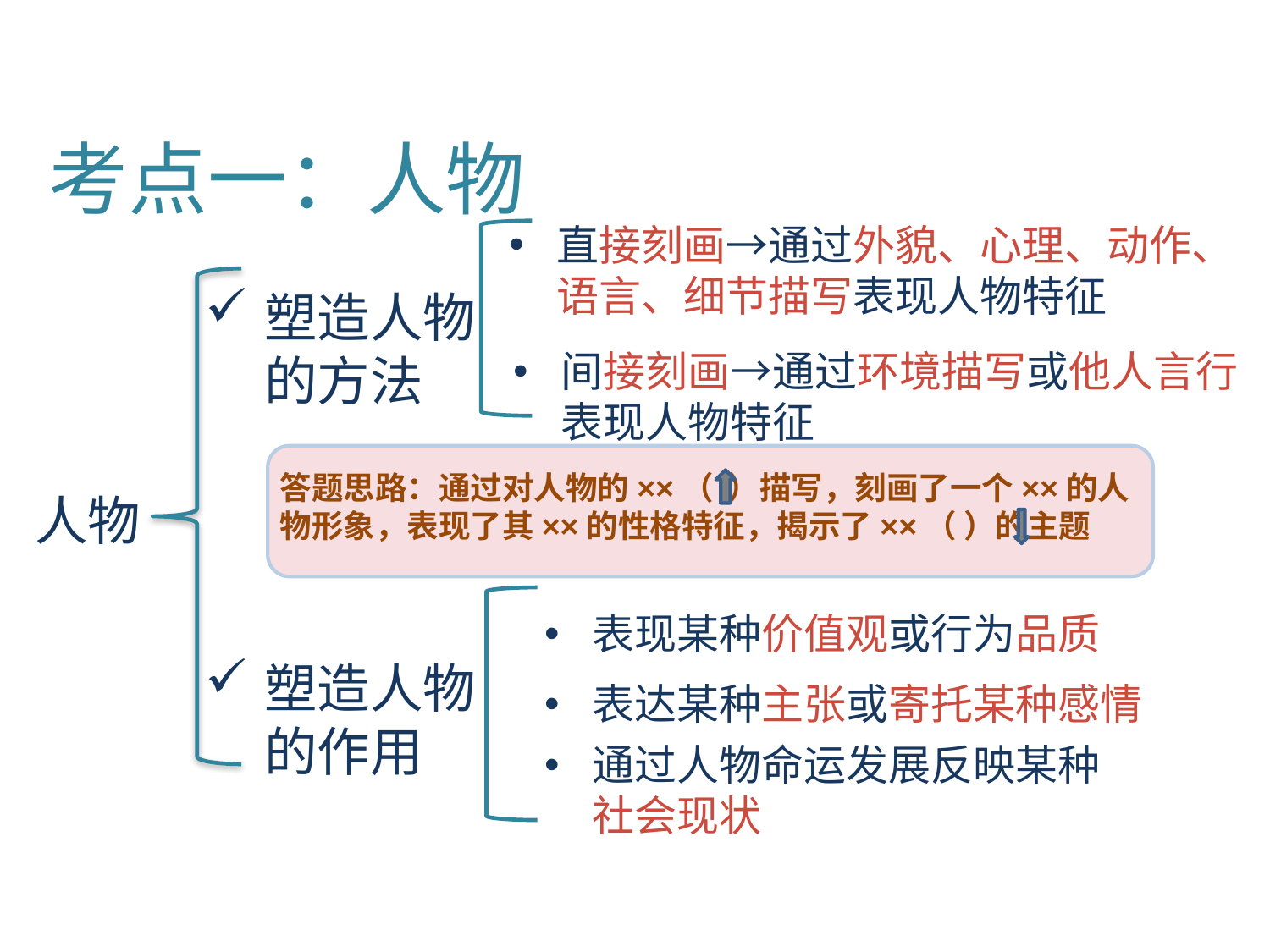

# 考点一：人物
直接刻画→通过外貌、心理、动作、语言、细节描写表现人物特征

塑造人物的方法
间接刻画→通过环境描写或他人言行表现人物特征

答题思路：通过对人物的××（  ）描写，刻画了一个××的人物形象，表现了其××的性格特征，揭示了××（ ）的主题

人物

表现某种价值观或行为品质
塑造人物的作用
表达某种主张或寄托某种感情
通过人物命运发展反映某种社会现状